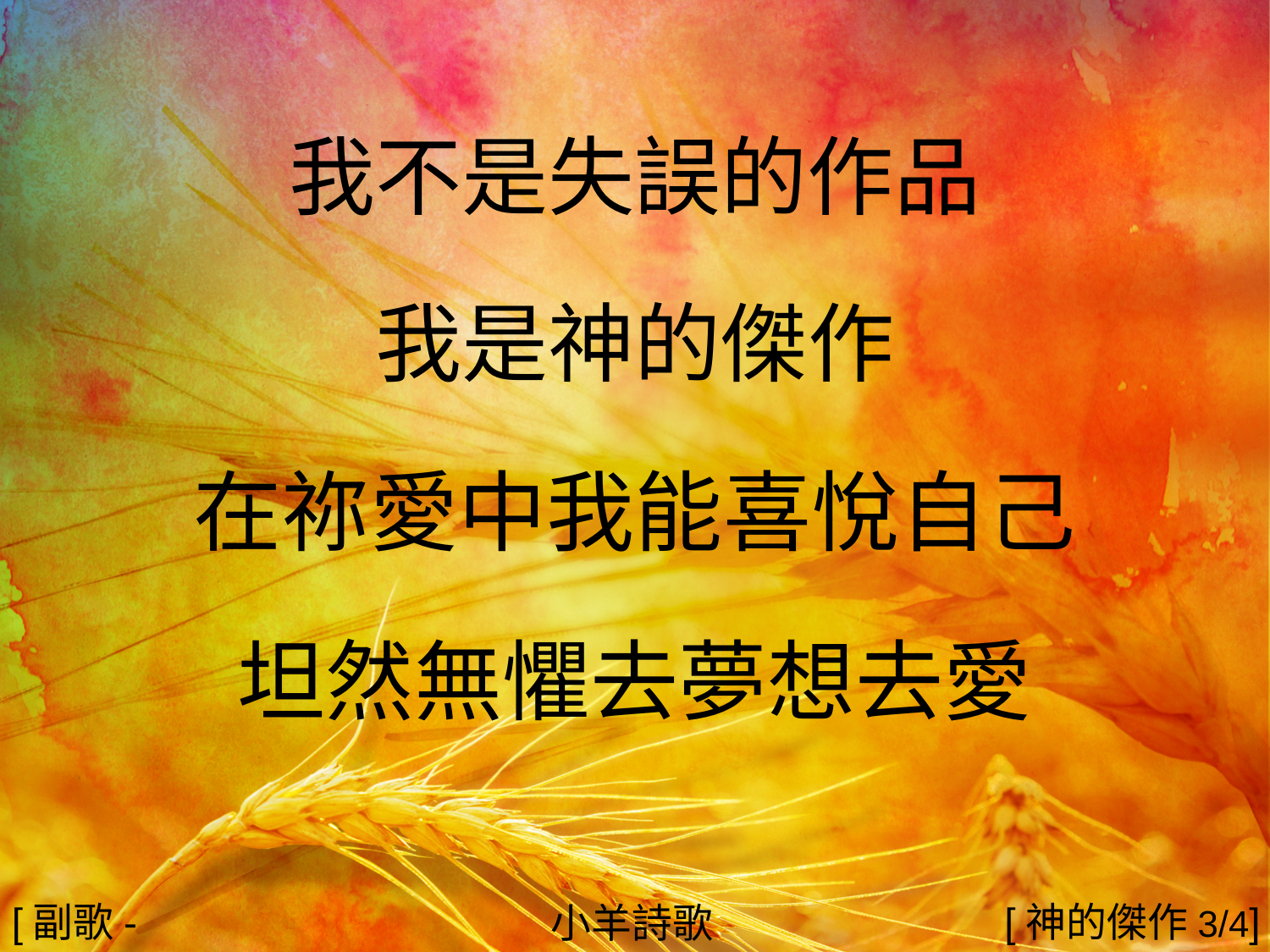

我不是失誤的作品

我是神的傑作

在祢愛中我能喜悅自己

坦然無懼去夢想去愛

#

[副歌-1]
[神的傑作3/4]
小羊詩歌